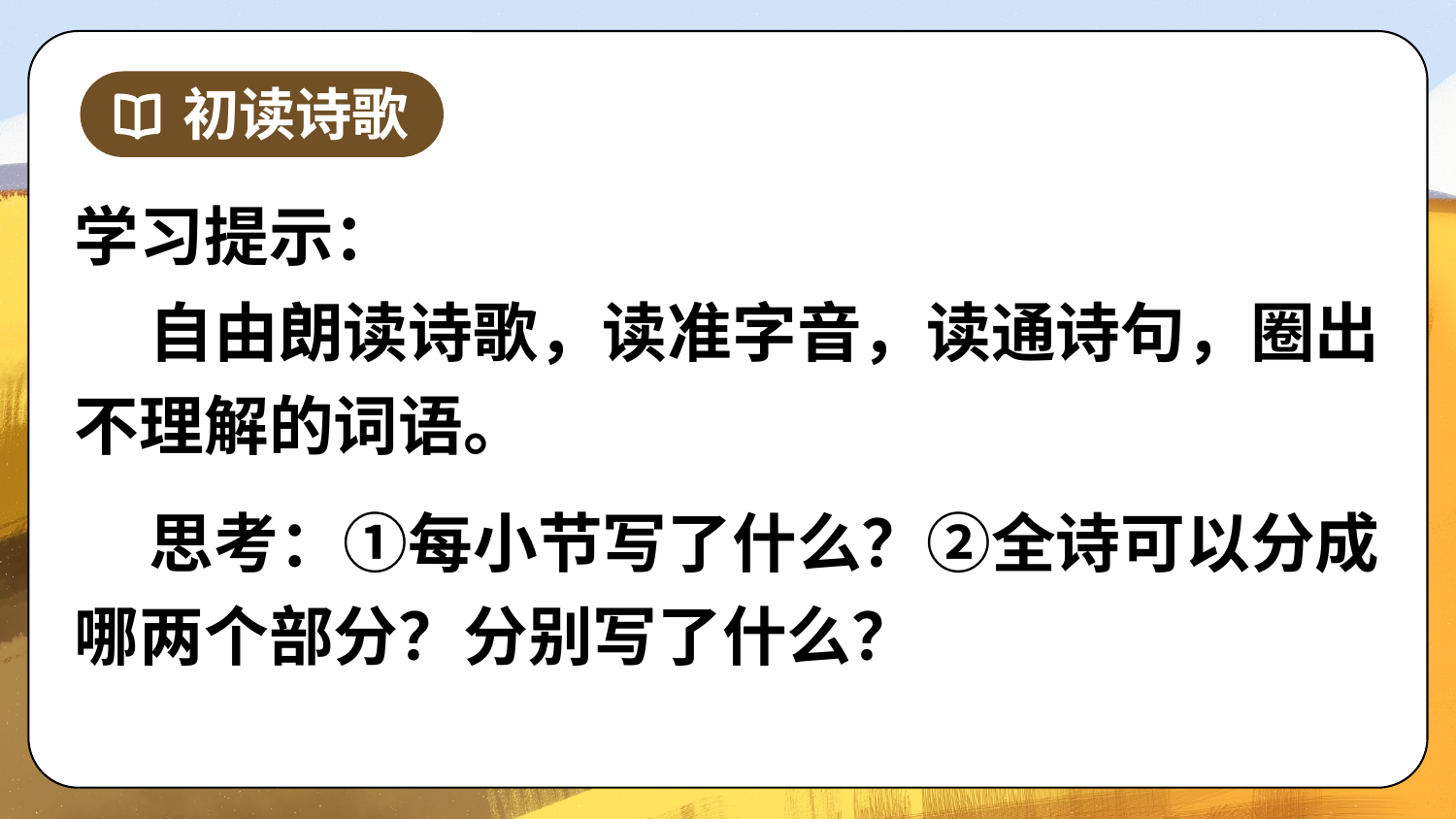

初读诗歌

学习提示：
    自由朗读诗歌，读准字音，读通诗句，圈出不理解的词语。
    思考：①每小节写了什么？②全诗可以分成哪两个部分？分别写了什么？